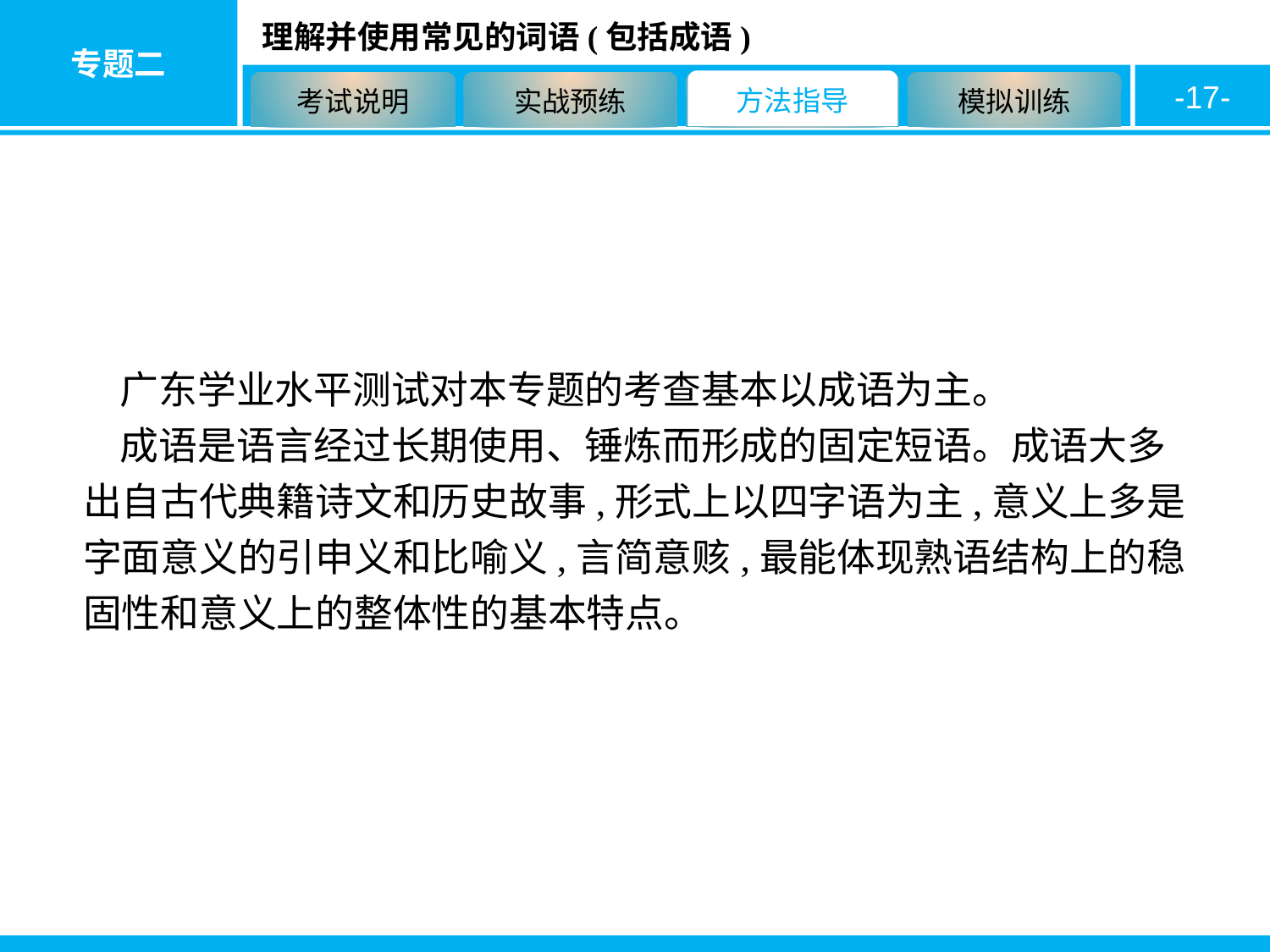

-17-
广东学业水平测试对本专题的考查基本以成语为主。
成语是语言经过长期使用、锤炼而形成的固定短语。成语大多出自古代典籍诗文和历史故事,形式上以四字语为主,意义上多是字面意义的引申义和比喻义,言简意赅,最能体现熟语结构上的稳固性和意义上的整体性的基本特点。